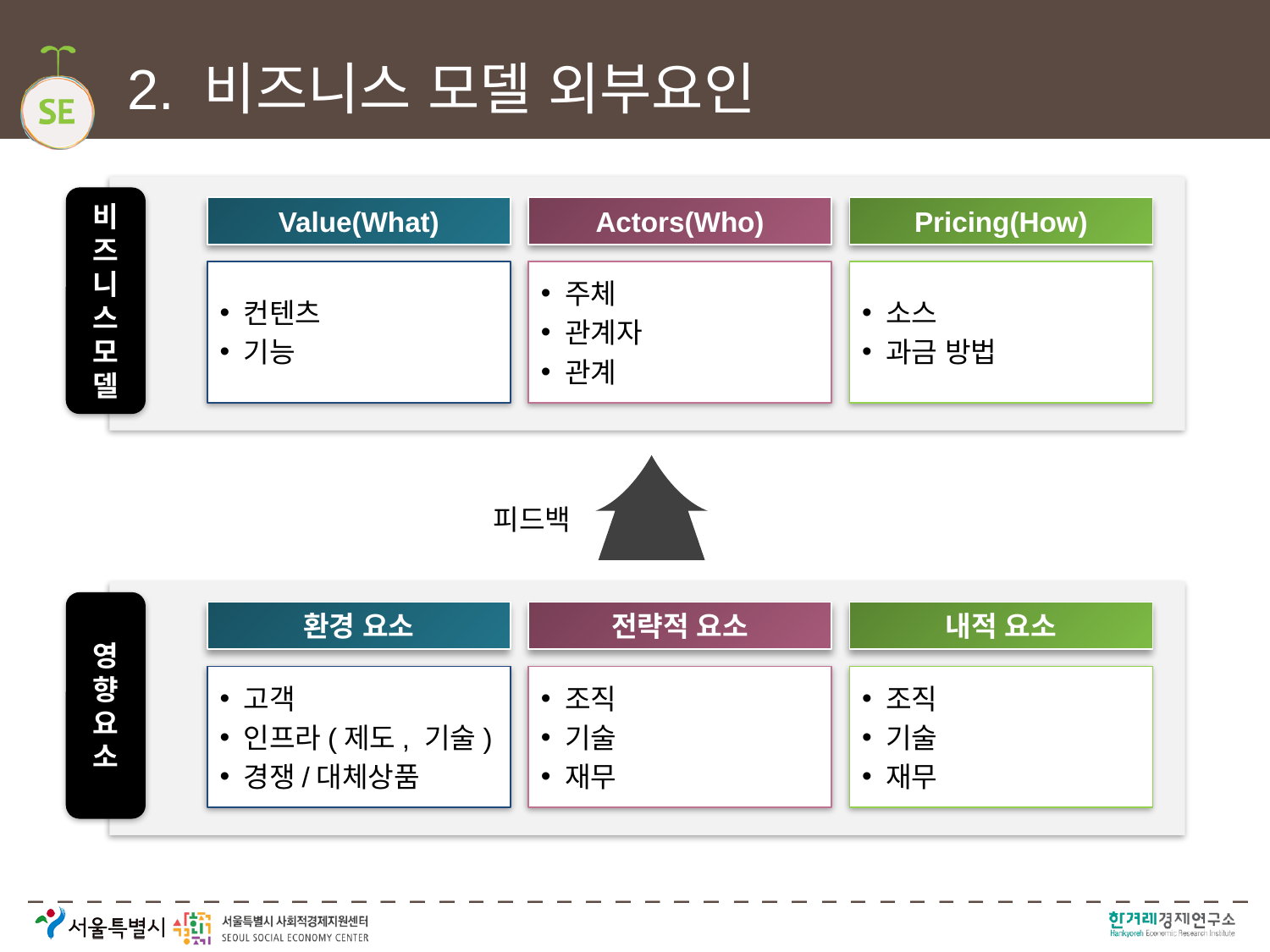

# 2. 비즈니스 모델 외부요인

비즈니스 모델
Value(What)
Actors(Who)
Pricing(How)
컨텐츠
기능
주체
관계자
관계
소스
과금 방법

피드백

영향 요소
환경 요소
전략적 요소
내적 요소
고객
인프라(제도, 기술)
경쟁/대체상품
조직
기술
재무
조직
기술
재무